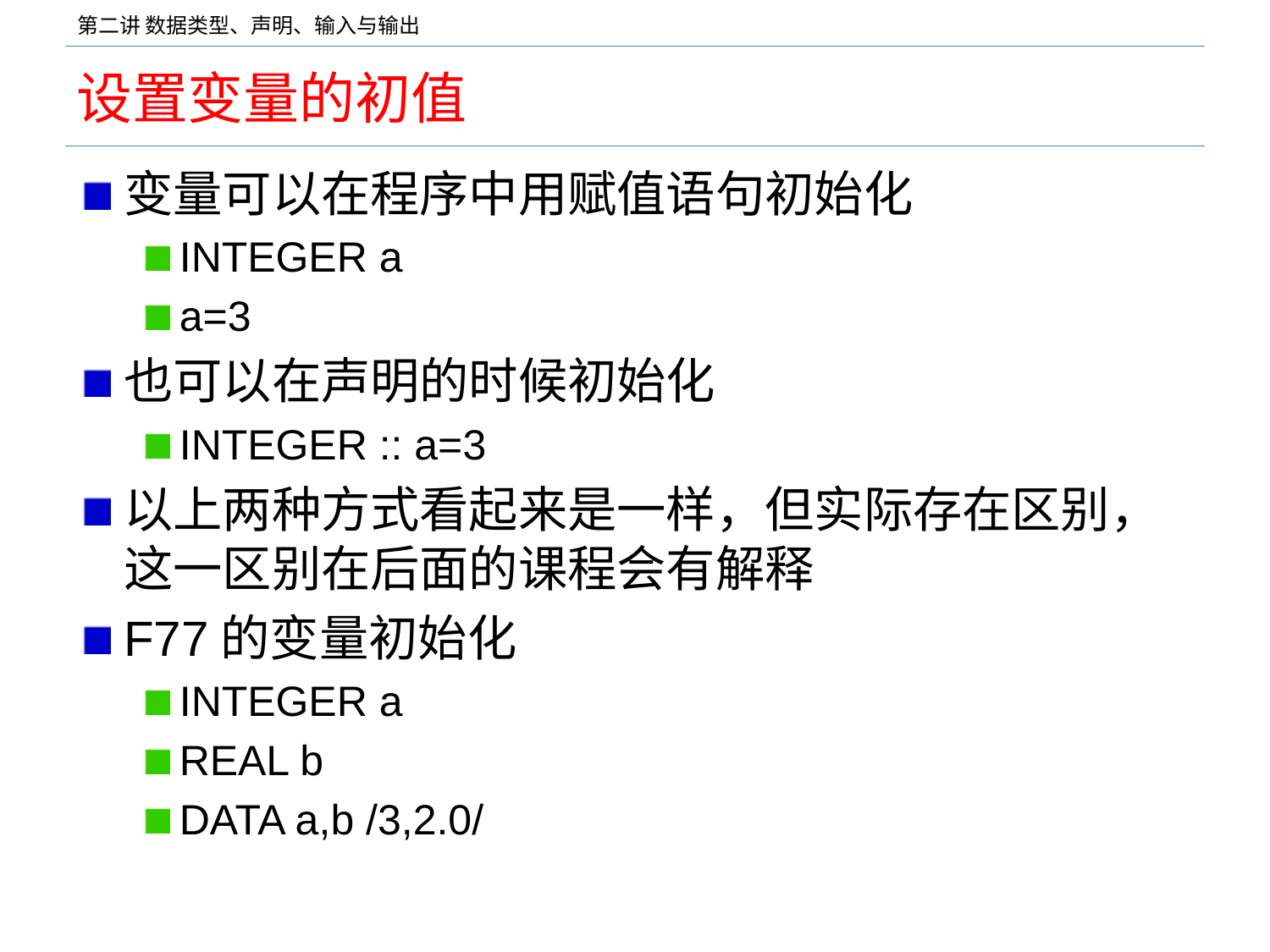

# 设置变量的初值
变量可以在程序中用赋值语句初始化
INTEGER a
a=3
也可以在声明的时候初始化
INTEGER :: a=3
以上两种方式看起来是一样，但实际存在区别，这一区别在后面的课程会有解释
F77的变量初始化
INTEGER a
REAL b
DATA a,b /3,2.0/